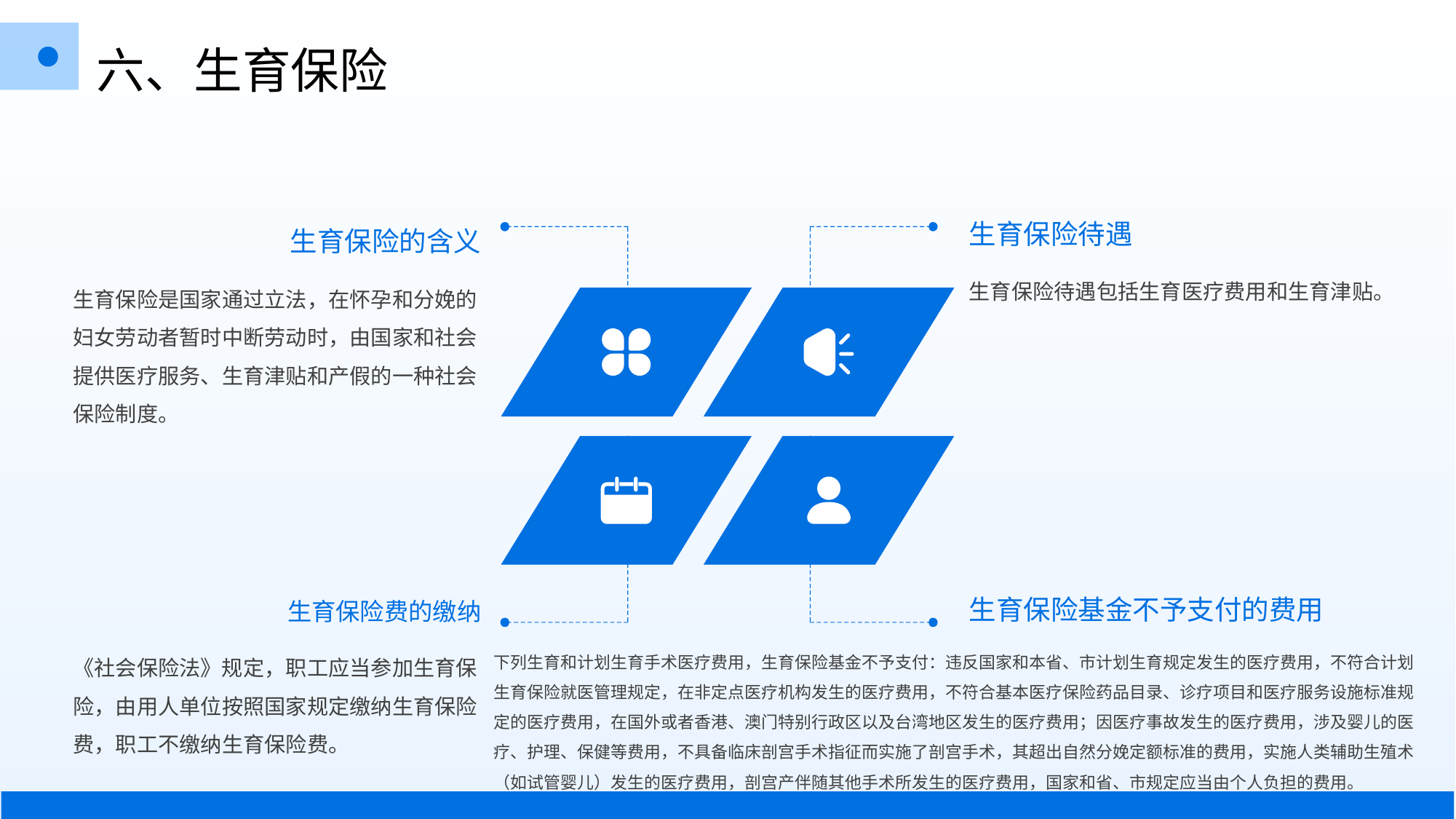

六、生育保险

生育保险待遇
生育保险的含义

生育保险待遇包括生育医疗费用和生育津贴。
生育保险是国家通过立法，在怀孕和分娩的妇女劳动者暂时中断劳动时，由国家和社会提供医疗服务、生育津贴和产假的一种社会保险制度。

生育保险费的缴纳
生育保险基金不予支付的费用
下列生育和计划生育手术医疗费用，生育保险基金不予支付：违反国家和本省、市计划生育规定发生的医疗费用，不符合计划生育保险就医管理规定，在非定点医疗机构发生的医疗费用，不符合基本医疗保险药品目录、诊疗项目和医疗服务设施标准规定的医疗费用，在国外或者香港、澳门特别行政区以及台湾地区发生的医疗费用；因医疗事故发生的医疗费用，涉及婴儿的医疗、护理、保健等费用，不具备临床剖宫手术指征而实施了剖宫手术，其超出自然分娩定额标准的费用，实施人类辅助生殖术（如试管婴儿）发生的医疗费用，剖宫产伴随其他手术所发生的医疗费用，国家和省、市规定应当由个人负担的费用。
《社会保险法》规定，职工应当参加生育保险，由用人单位按照国家规定缴纳生育保险费，职工不缴纳生育保险费。